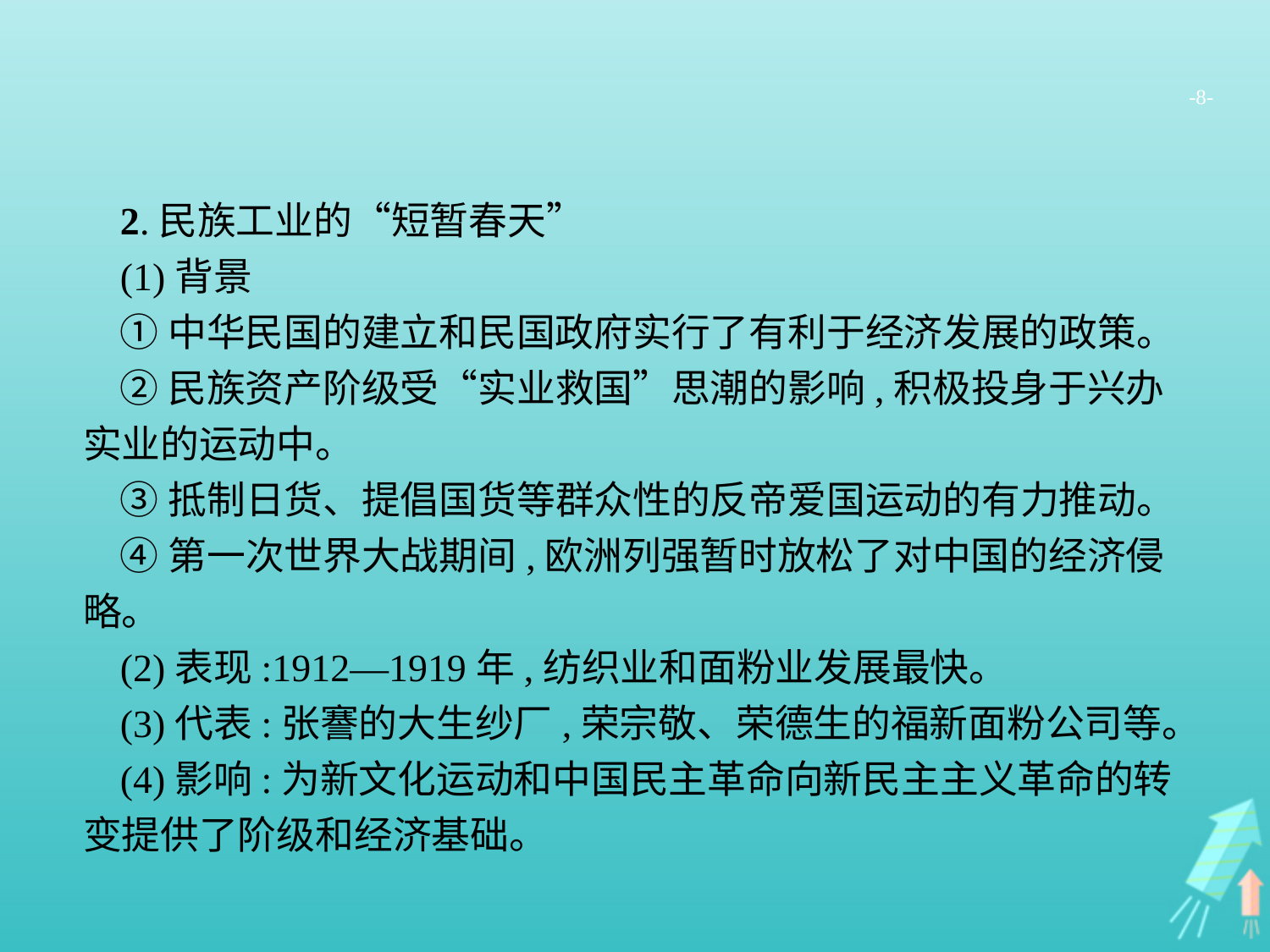

-8-
2.民族工业的“短暂春天”
(1)背景
①中华民国的建立和民国政府实行了有利于经济发展的政策。
②民族资产阶级受“实业救国”思潮的影响,积极投身于兴办实业的运动中。
③抵制日货、提倡国货等群众性的反帝爱国运动的有力推动。
④第一次世界大战期间,欧洲列强暂时放松了对中国的经济侵略。
(2)表现:1912—1919年,纺织业和面粉业发展最快。
(3)代表:张謇的大生纱厂,荣宗敬、荣德生的福新面粉公司等。
(4)影响:为新文化运动和中国民主革命向新民主主义革命的转变提供了阶级和经济基础。